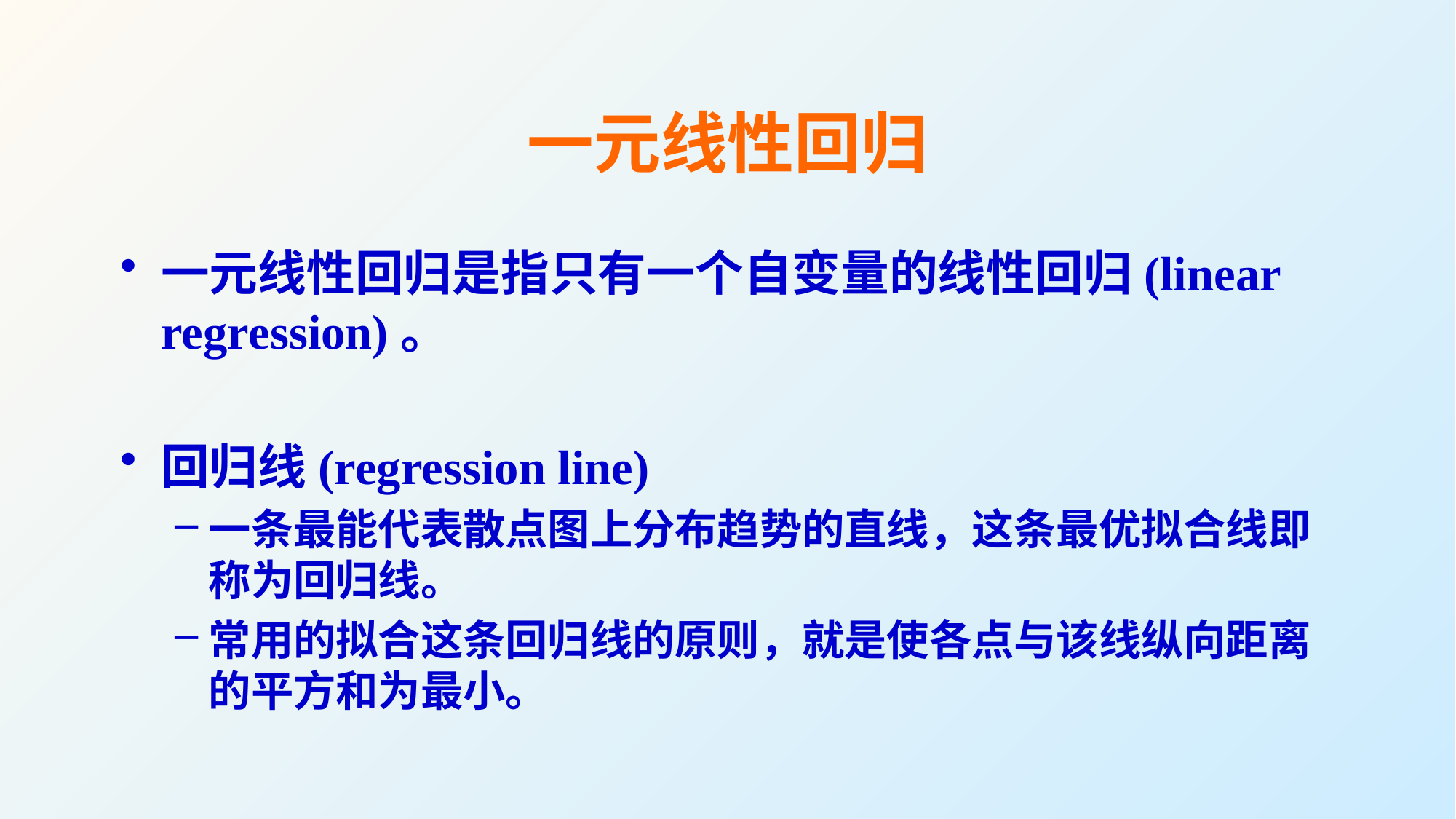

# 一元线性回归
一元线性回归是指只有一个自变量的线性回归(linear regression)。

回归线(regression line)
一条最能代表散点图上分布趋势的直线，这条最优拟合线即称为回归线。
常用的拟合这条回归线的原则，就是使各点与该线纵向距离的平方和为最小。